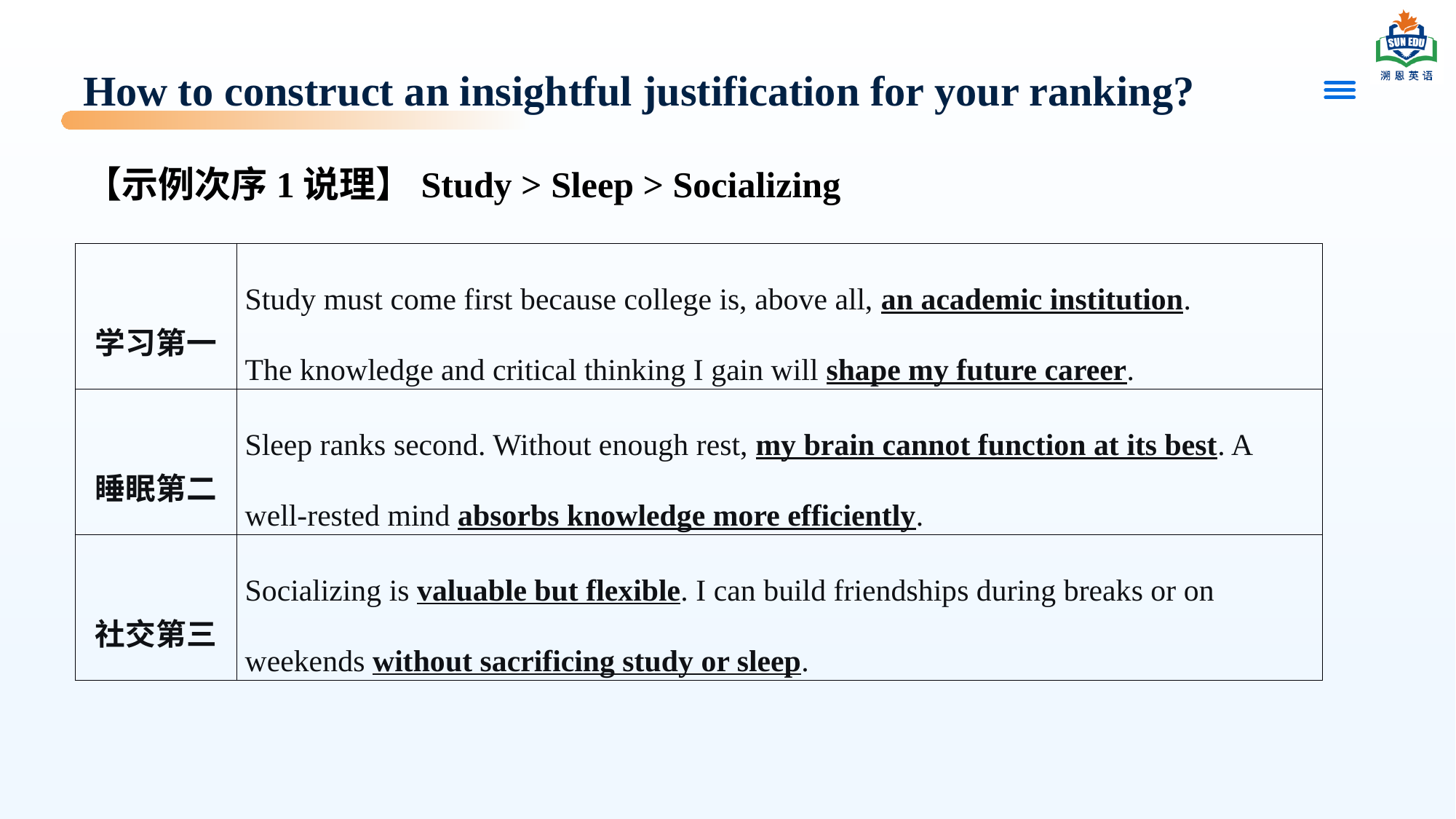

# How to construct an insightful justification for your ranking?
【示例次序1说理】Study > Sleep > Socializing

| 学习第一 | Study must come first because college is, above all, an academic institution. The knowledge and critical thinking I gain will shape my future career. |
| --- | --- |
| 睡眠第二 | Sleep ranks second. Without enough rest, my brain cannot function at its best. A well-rested mind absorbs knowledge more efficiently. |
| 社交第三 | Socializing is valuable but flexible. I can build friendships during breaks or on weekends without sacrificing study or sleep. |